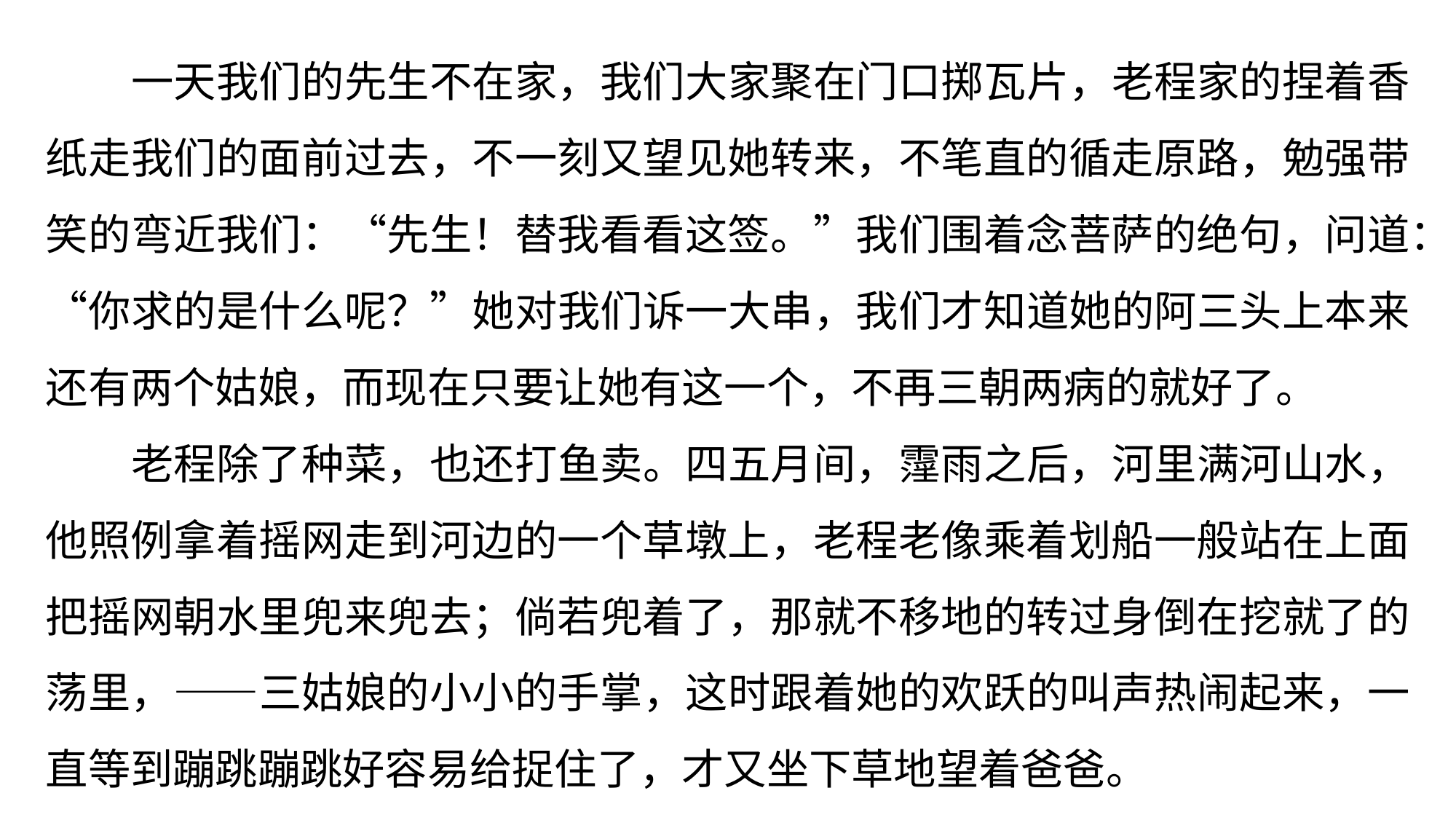

一天我们的先生不在家，我们大家聚在门口掷瓦片，老程家的捏着香纸走我们的面前过去，不一刻又望见她转来，不笔直的循走原路，勉强带笑的弯近我们：“先生！替我看看这签。”我们围着念菩萨的绝句，问道：“你求的是什么呢？”她对我们诉一大串，我们才知道她的阿三头上本来还有两个姑娘，而现在只要让她有这一个，不再三朝两病的就好了。
老程除了种菜，也还打鱼卖。四五月间，霪雨之后，河里满河山水，他照例拿着摇网走到河边的一个草墩上，老程老像乘着划船一般站在上面把摇网朝水里兜来兜去；倘若兜着了，那就不移地的转过身倒在挖就了的荡里，——三姑娘的小小的手掌，这时跟着她的欢跃的叫声热闹起来，一直等到蹦跳蹦跳好容易给捉住了，才又坐下草地望着爸爸。